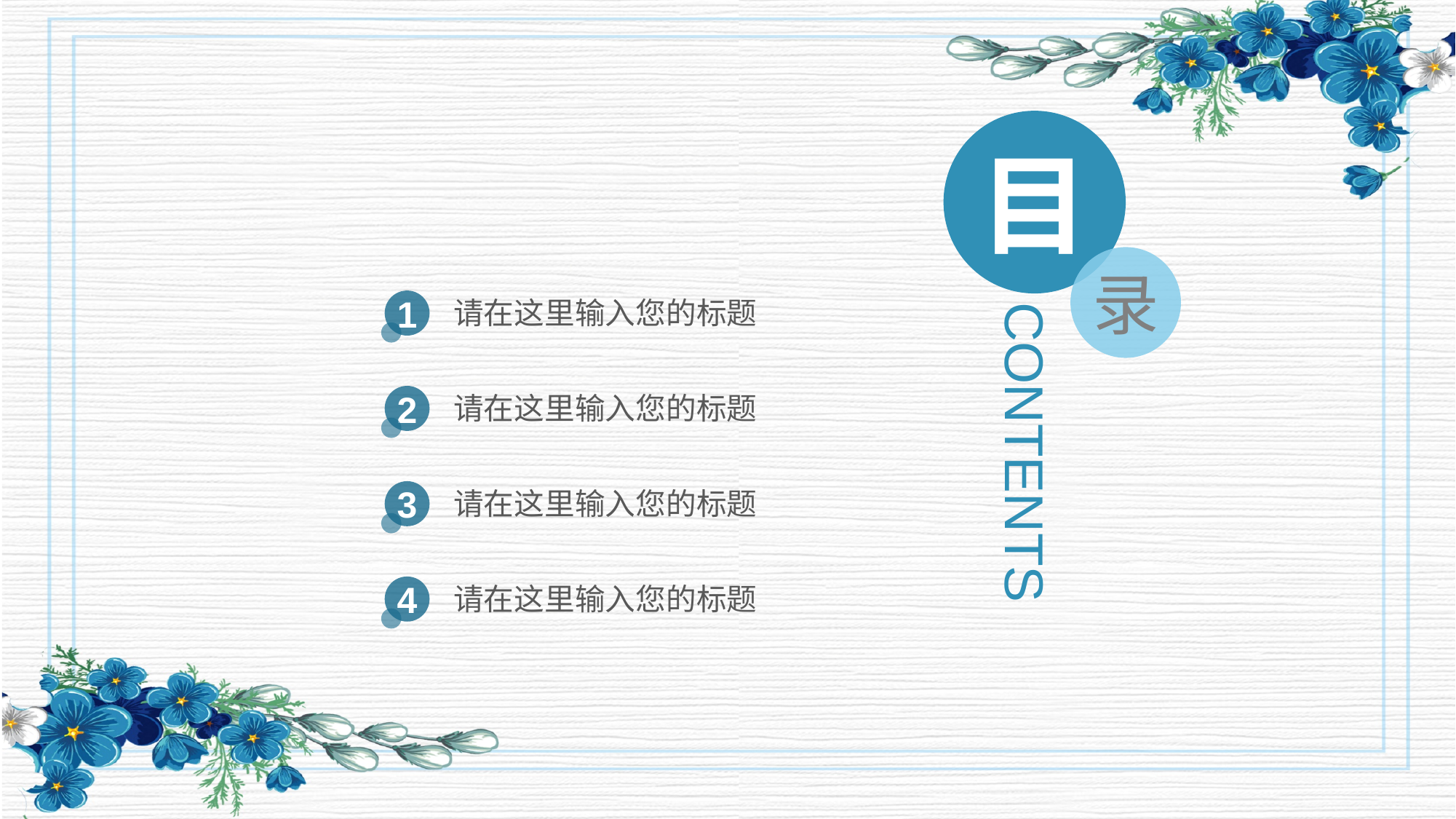

目
录
请在这里输入您的标题
1
CONTENTS

请在这里输入您的标题
2

请在这里输入您的标题
3

请在这里输入您的标题
4